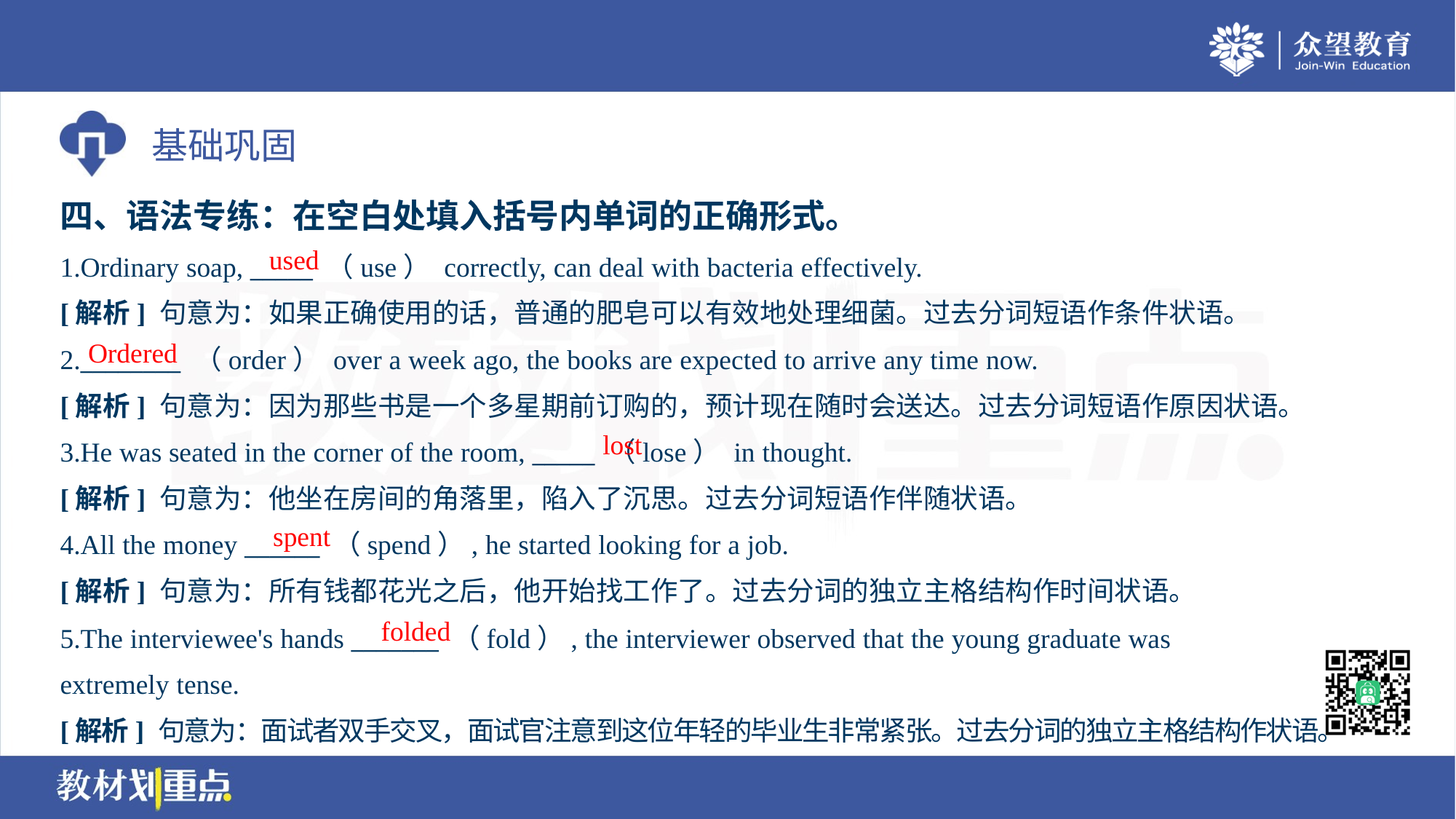

四、语法专练：在空白处填入括号内单词的正确形式。
used
1.Ordinary soap, _____ （use） correctly, can deal with bacteria effectively.
[解析] 句意为：如果正确使用的话，普通的肥皂可以有效地处理细菌。过去分词短语作条件状语。
Ordered
2.________ （order） over a week ago, the books are expected to arrive any time now.
[解析] 句意为：因为那些书是一个多星期前订购的，预计现在随时会送达。过去分词短语作原因状语。
lost
3.He was seated in the corner of the room, _____ （lose） in thought.
[解析] 句意为：他坐在房间的角落里，陷入了沉思。过去分词短语作伴随状语。
spent
4.All the money ______ （spend）, he started looking for a job.
[解析] 句意为：所有钱都花光之后，他开始找工作了。过去分词的独立主格结构作时间状语。
folded
5.The interviewee's hands _______ （fold）, the interviewer observed that the young graduate was
extremely tense.
[解析] 句意为：面试者双手交叉，面试官注意到这位年轻的毕业生非常紧张。过去分词的独立主格结构作状语。